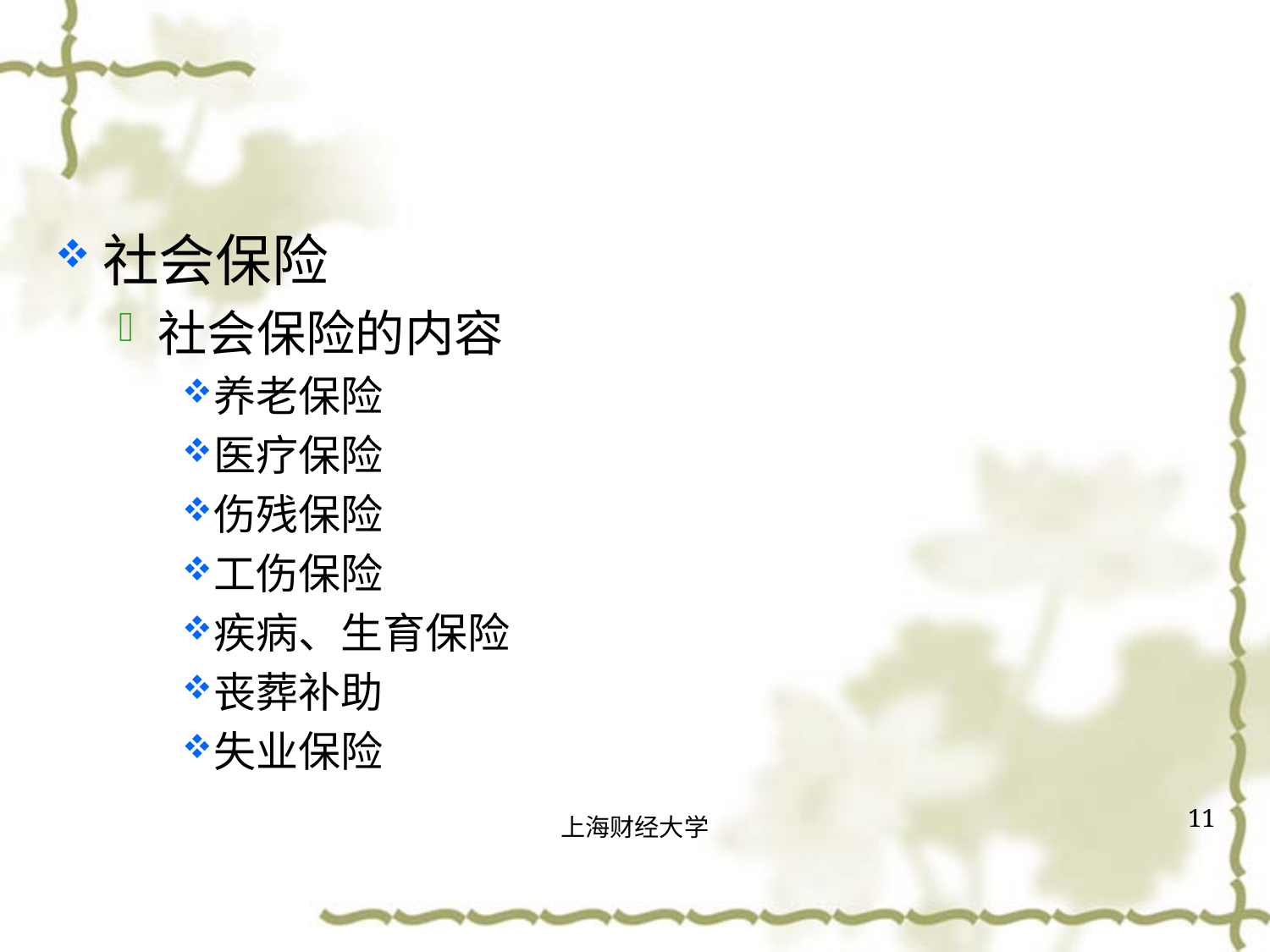

#
社会保险
社会保险的内容
养老保险
医疗保险
伤残保险
工伤保险
疾病、生育保险
丧葬补助
失业保险
11
上海财经大学